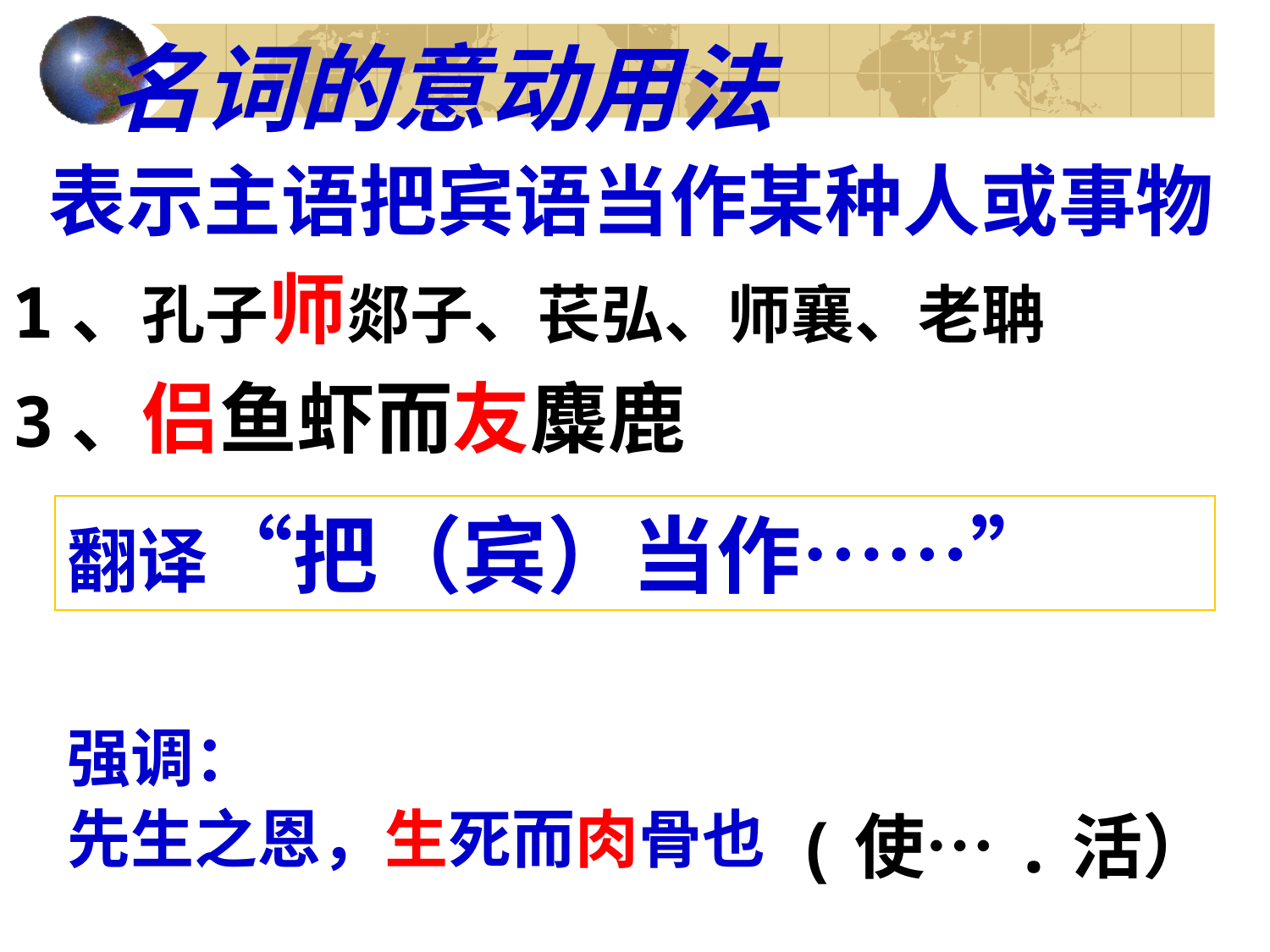

# 名词的意动用法
 表示主语把宾语当作某种人或事物
1、孔子师郯子、苌弘、师襄、老聃
3、侣鱼虾而友麋鹿
翻译“把（宾）当作……”
强调：
先生之恩，生死而肉骨也
(使….活）